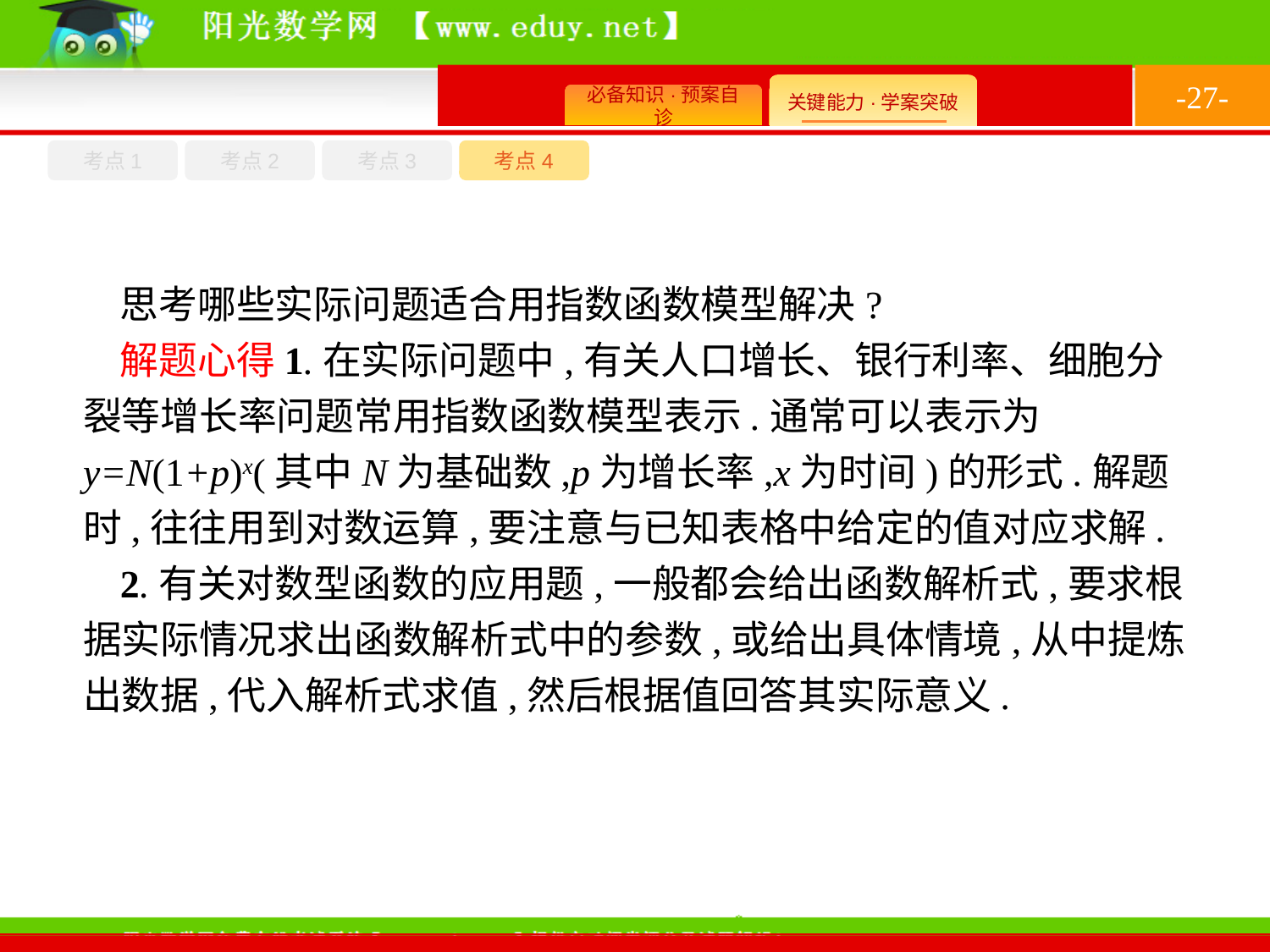

-27-
考点1
考点3
考点4
考点2
思考哪些实际问题适合用指数函数模型解决?
解题心得1.在实际问题中,有关人口增长、银行利率、细胞分裂等增长率问题常用指数函数模型表示.通常可以表示为y=N(1+p)x(其中N为基础数,p为增长率,x为时间)的形式.解题时,往往用到对数运算,要注意与已知表格中给定的值对应求解.
2.有关对数型函数的应用题,一般都会给出函数解析式,要求根据实际情况求出函数解析式中的参数,或给出具体情境,从中提炼出数据,代入解析式求值,然后根据值回答其实际意义.